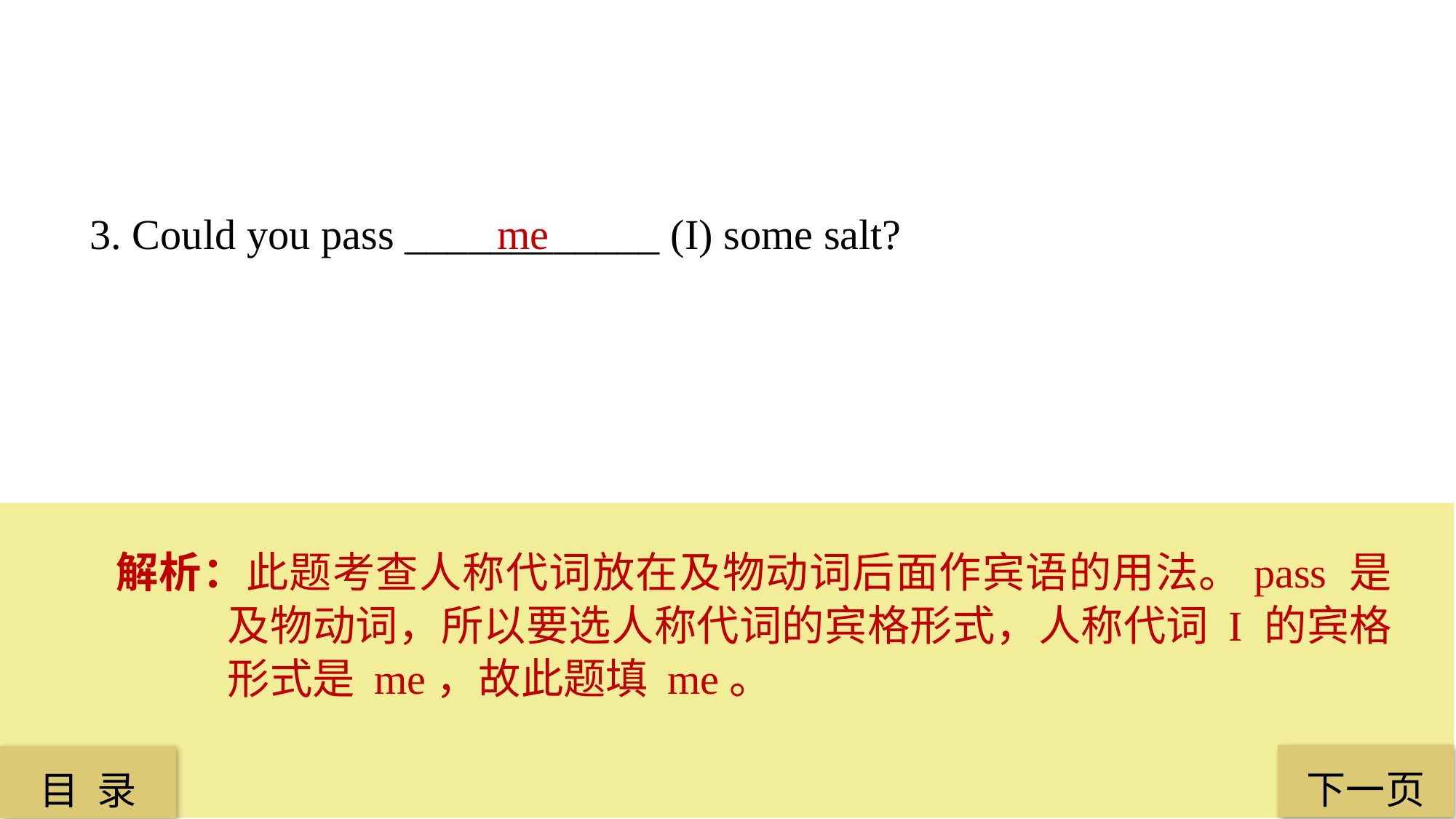

3. Could you pass ____________ (I) some salt?
 me
解析：此题考查人称代词放在及物动词后面作宾语的用法。pass 是及物动词，所以要选人称代词的宾格形式，人称代词 I 的宾格形式是 me，故此题填 me。